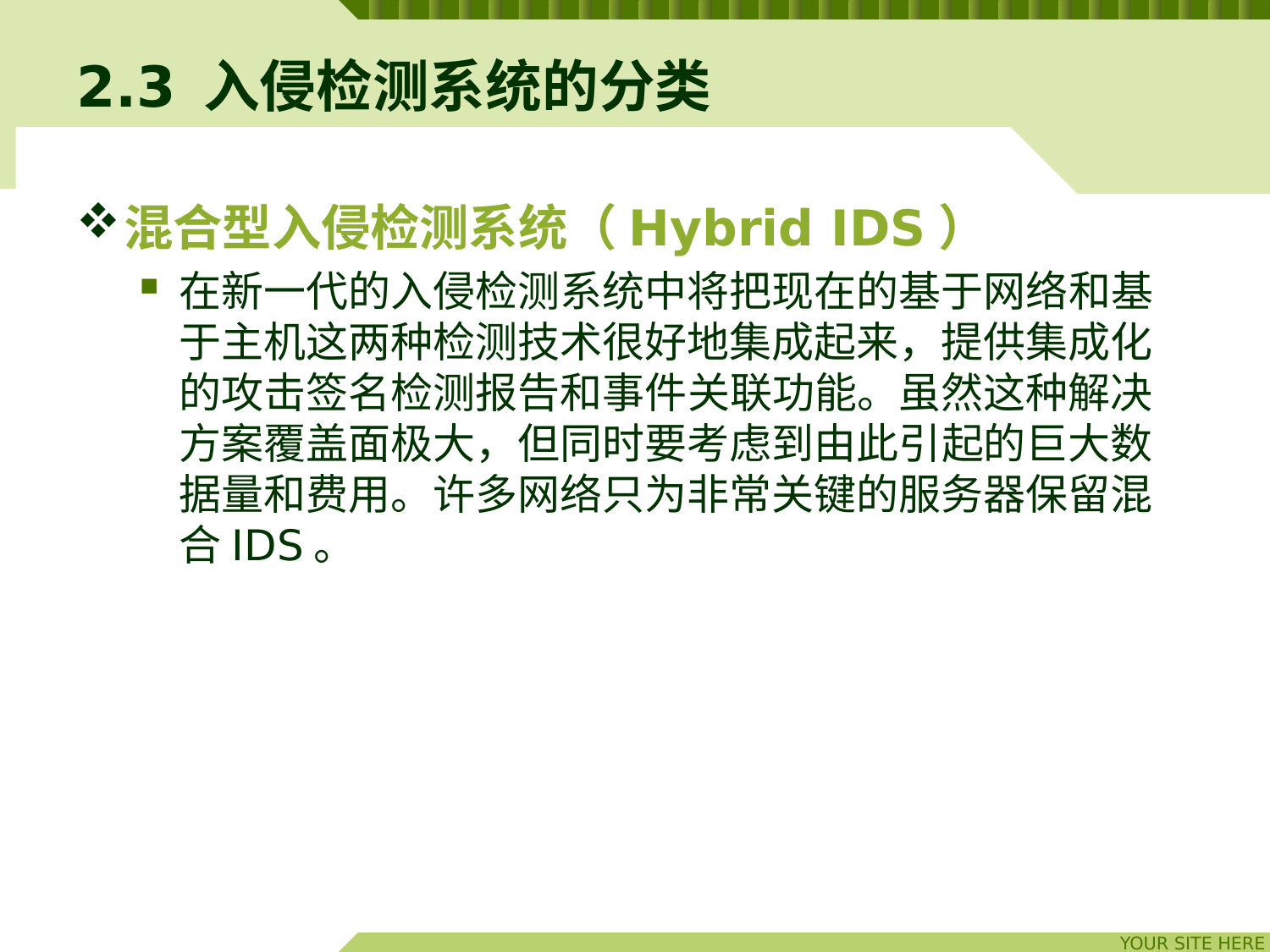

# 2.3	入侵检测系统的分类
混合型入侵检测系统（Hybrid IDS）
在新一代的入侵检测系统中将把现在的基于网络和基于主机这两种检测技术很好地集成起来，提供集成化的攻击签名检测报告和事件关联功能。虽然这种解决方案覆盖面极大，但同时要考虑到由此引起的巨大数据量和费用。许多网络只为非常关键的服务器保留混合IDS。